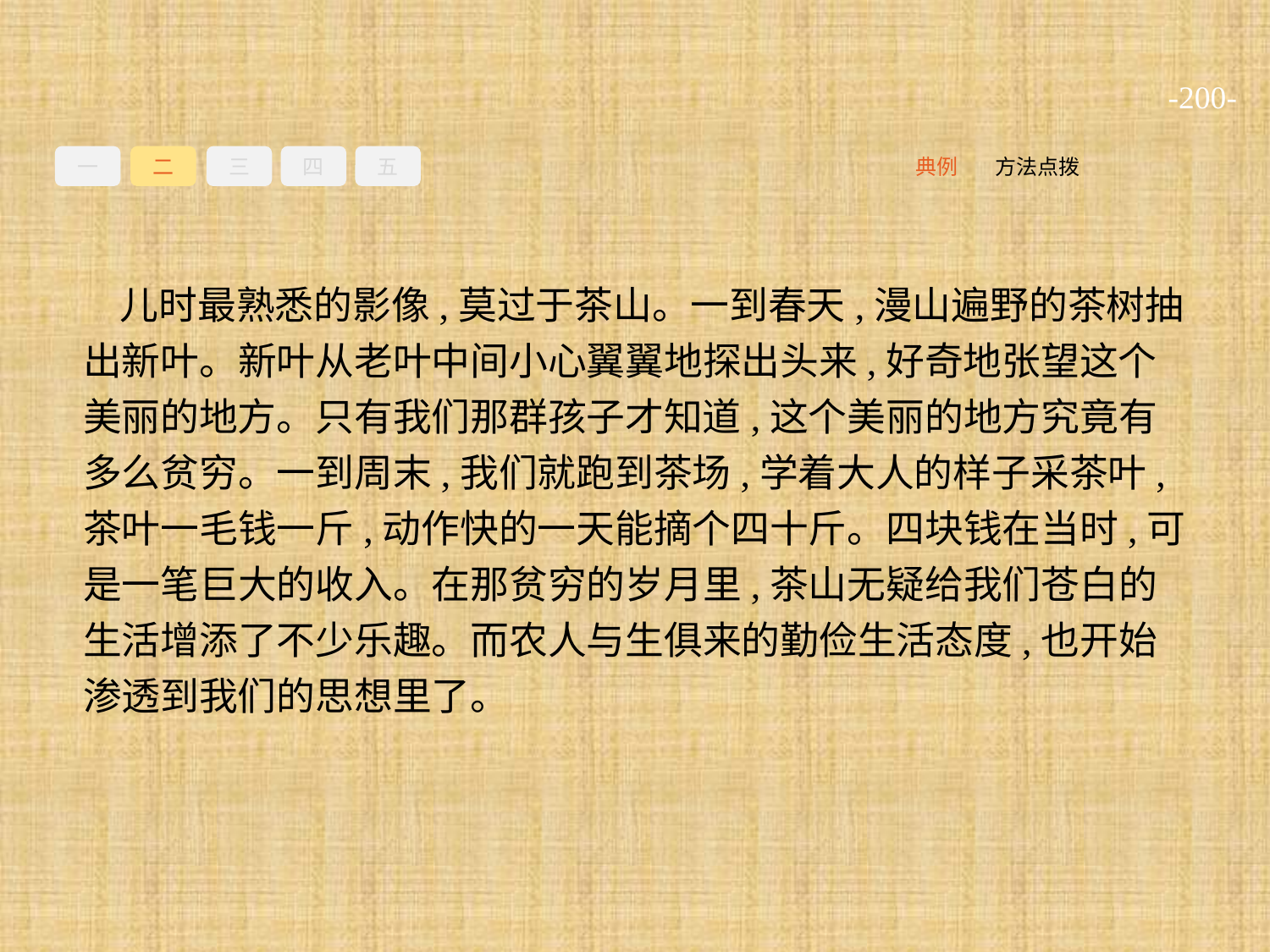

-200-
一
二
三
四
五
方法点拨
典例
儿时最熟悉的影像,莫过于茶山。一到春天,漫山遍野的茶树抽出新叶。新叶从老叶中间小心翼翼地探出头来,好奇地张望这个美丽的地方。只有我们那群孩子才知道,这个美丽的地方究竟有多么贫穷。一到周末,我们就跑到茶场,学着大人的样子采茶叶,茶叶一毛钱一斤,动作快的一天能摘个四十斤。四块钱在当时,可是一笔巨大的收入。在那贫穷的岁月里,茶山无疑给我们苍白的生活增添了不少乐趣。而农人与生俱来的勤俭生活态度,也开始渗透到我们的思想里了。